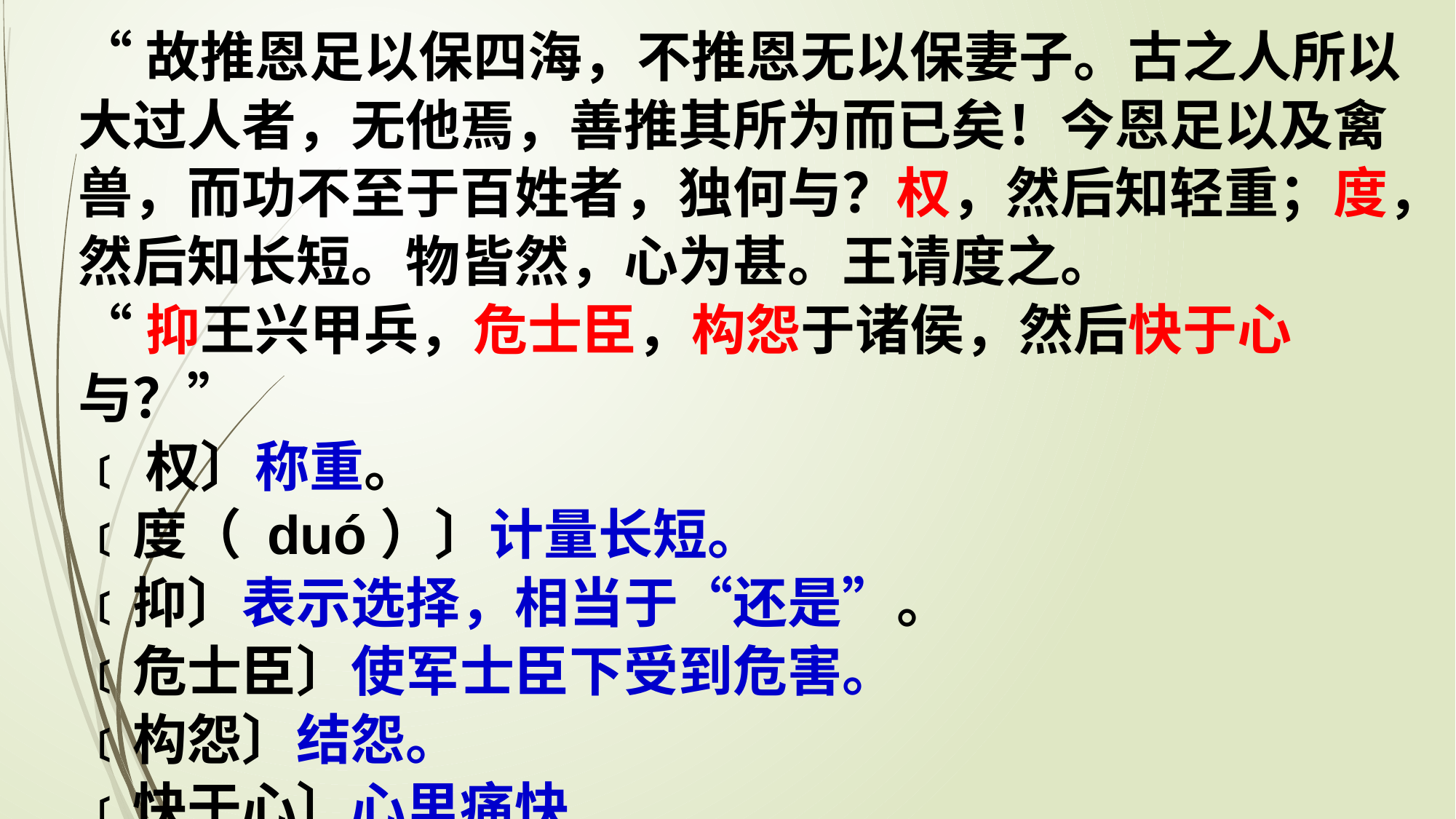

“故推恩足以保四海，不推恩无以保妻子。古之人所以大过人者，无他焉，善推其所为而已矣！今恩足以及禽兽，而功不至于百姓者，独何与？权，然后知轻重；度，然后知长短。物皆然，心为甚。王请度之。
“抑王兴甲兵，危士臣，构怨于诸侯，然后快于心与？”
﹝权〕称重。
﹝度（ duó）〕计量长短。
﹝抑〕表示选择，相当于“还是”。
﹝危士臣〕使军士臣下受到危害。
﹝构怨〕结怨。
﹝快于心〕心里痛快